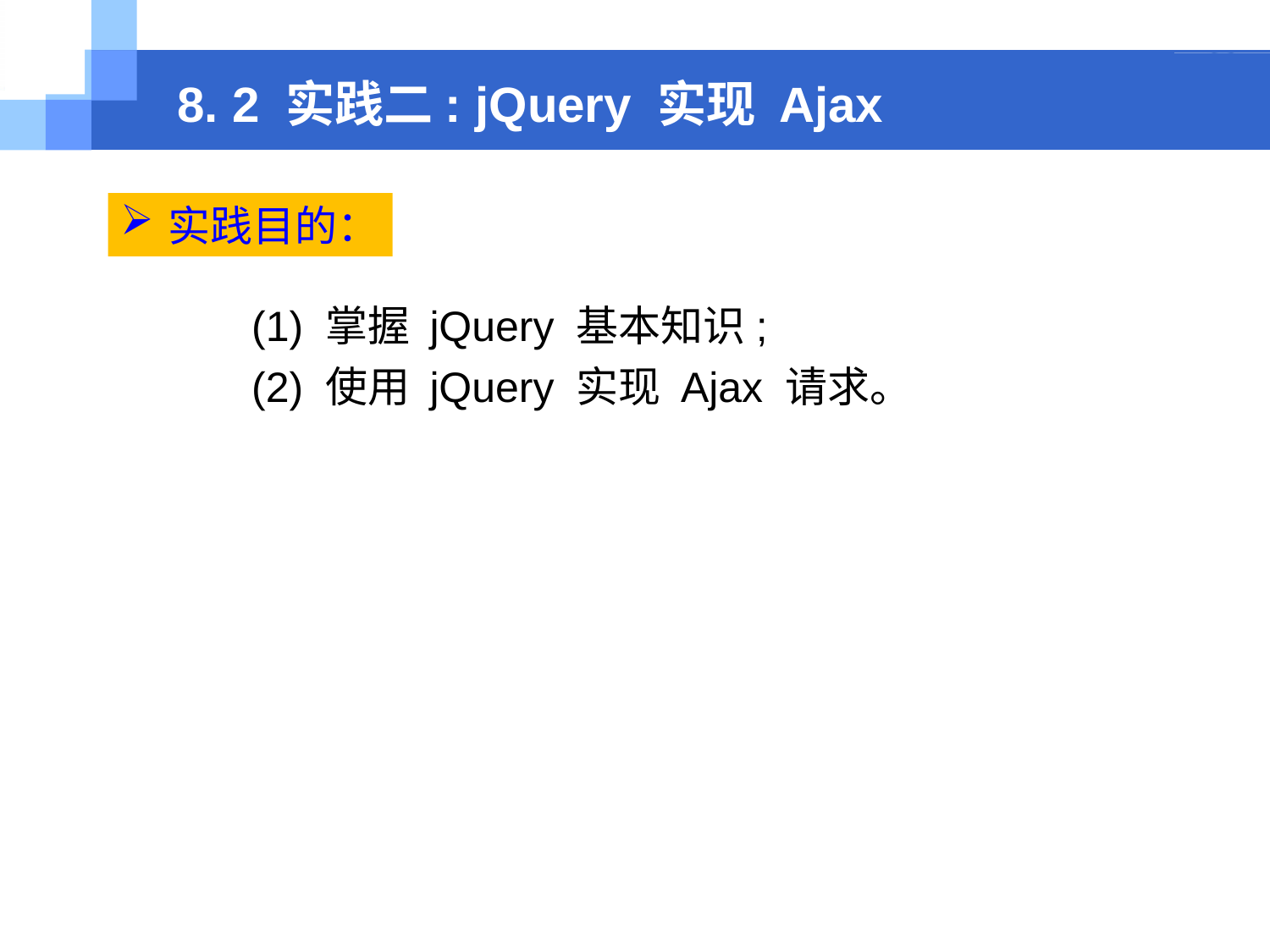

8. 2 实践二: jQuery 实现 Ajax
实践目的：
(1) 掌握 jQuery 基本知识;
(2) 使用 jQuery 实现 Ajax 请求。